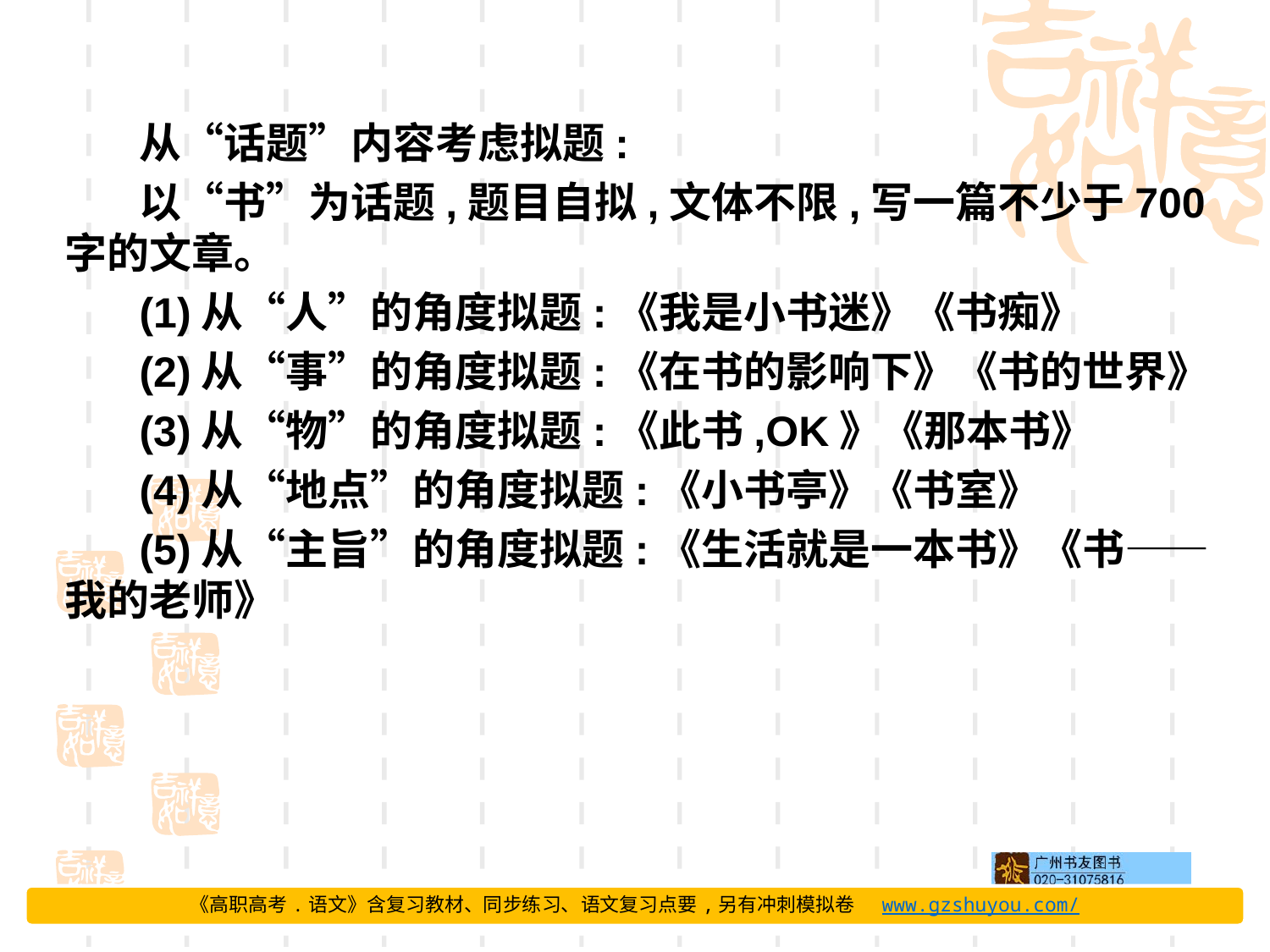

从“话题”内容考虑拟题:
以“书”为话题,题目自拟,文体不限,写一篇不少于700字的文章。
(1)从“人”的角度拟题:《我是小书迷》《书痴》
(2)从“事”的角度拟题:《在书的影响下》《书的世界》
(3)从“物”的角度拟题:《此书,OK》《那本书》
(4)从“地点”的角度拟题:《小书亭》《书室》
(5)从“主旨”的角度拟题:《生活就是一本书》《书——我的老师》